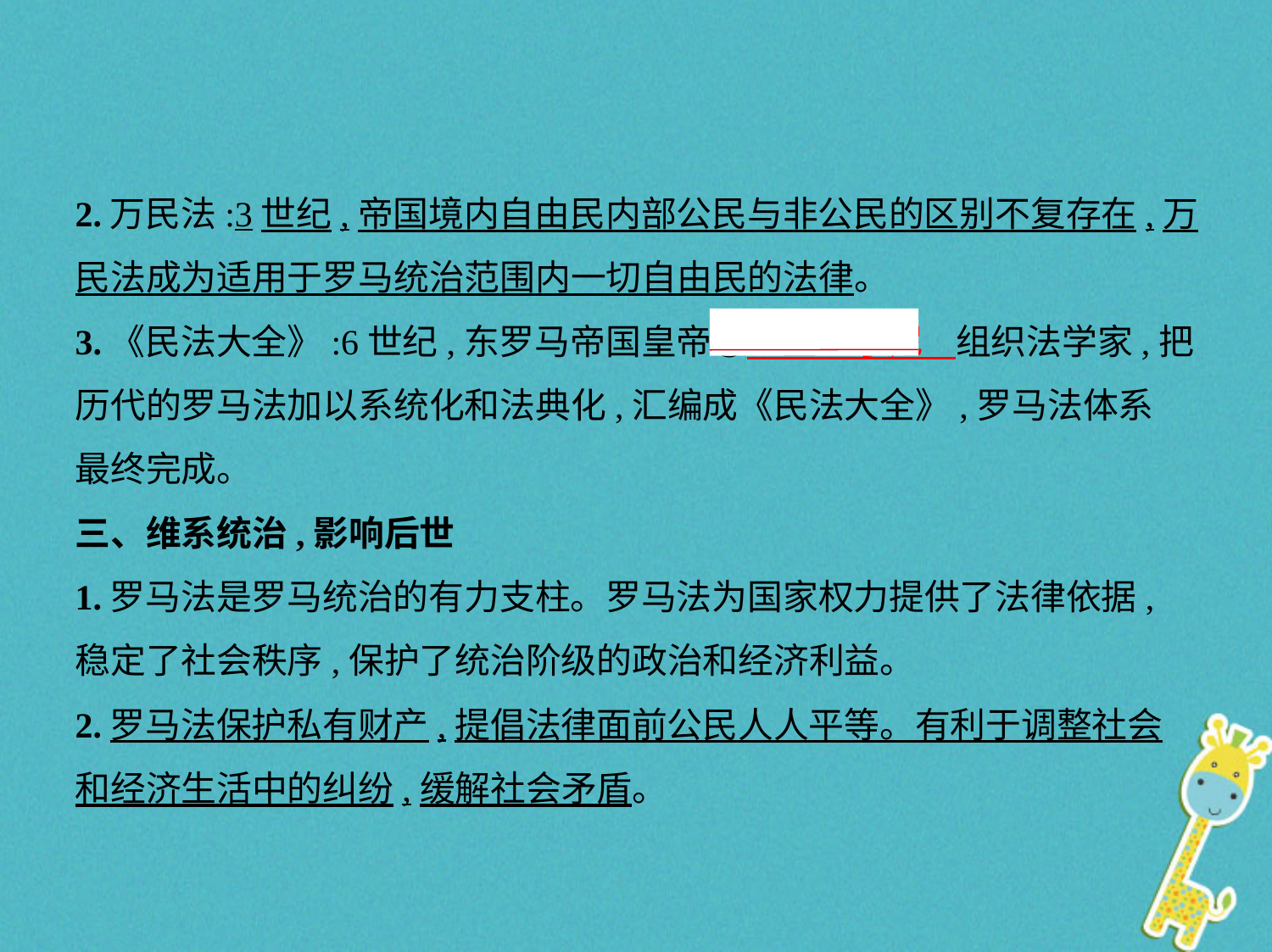

2.万民法:3世纪,帝国境内自由民内部公民与非公民的区别不复存在,万
民法成为适用于罗马统治范围内一切自由民的法律。
3.《民法大全》:6世纪,东罗马帝国皇帝③　查士丁尼    组织法学家,把
历代的罗马法加以系统化和法典化,汇编成《民法大全》,罗马法体系
最终完成。
三、维系统治,影响后世
1.罗马法是罗马统治的有力支柱。罗马法为国家权力提供了法律依据,
稳定了社会秩序,保护了统治阶级的政治和经济利益。
2.罗马法保护私有财产,提倡法律面前公民人人平等。有利于调整社会
和经济生活中的纠纷,缓解社会矛盾。